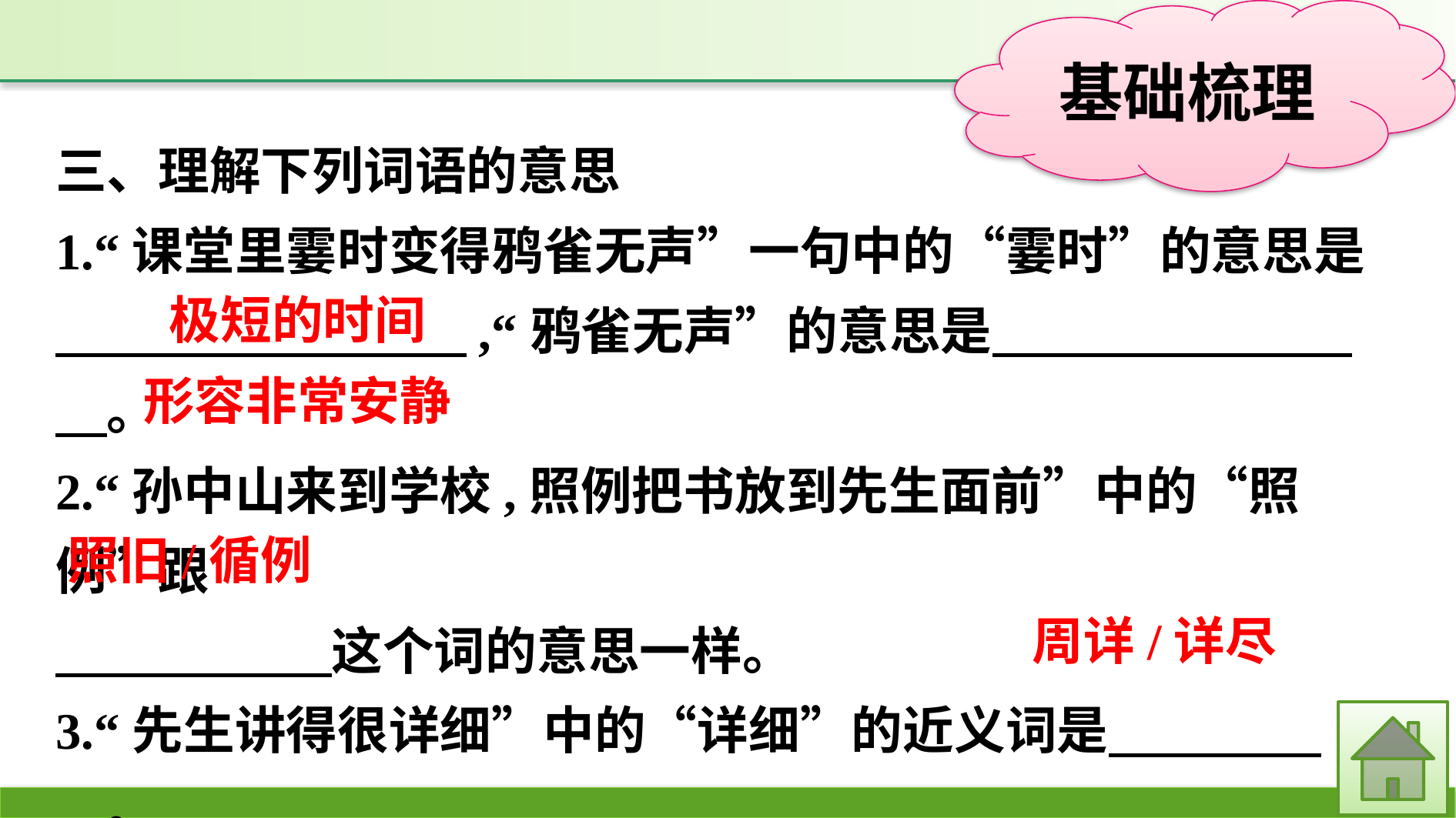

三、理解下列词语的意思
1.“课堂里霎时变得鸦雀无声”一句中的“霎时”的意思是　　　　　　　　,“鸦雀无声”的意思是　　　　　　　　。
2.“孙中山来到学校,照例把书放到先生面前”中的“照例”跟
　　　      　这个词的意思一样。
3.“先生讲得很详细”中的“详细”的近义词是　　     　　。
极短的时间
形容非常安静
照旧/循例
周详/详尽